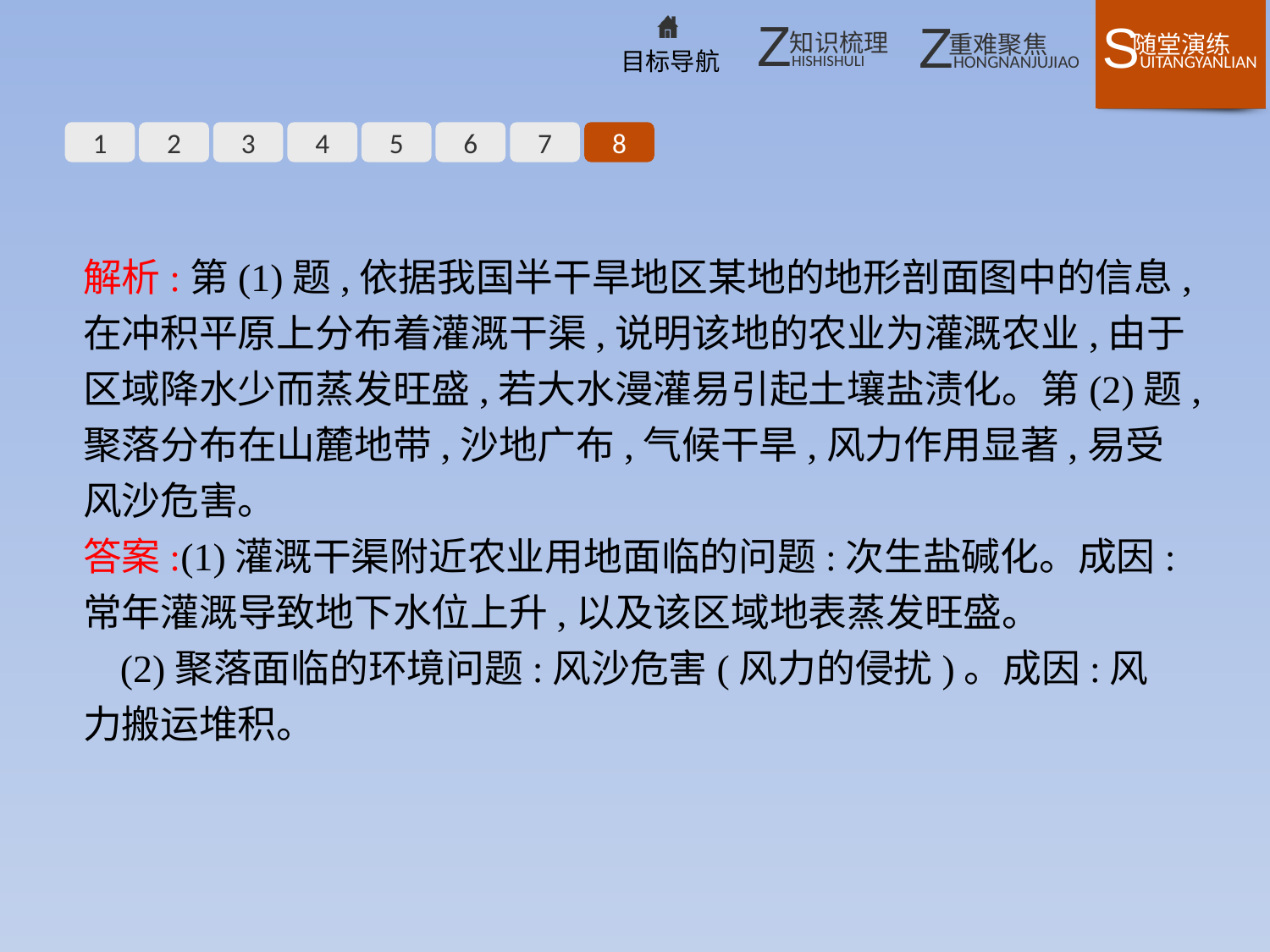

1
2
3
4
5
6
7
8
解析:第(1)题,依据我国半干旱地区某地的地形剖面图中的信息,在冲积平原上分布着灌溉干渠,说明该地的农业为灌溉农业,由于区域降水少而蒸发旺盛,若大水漫灌易引起土壤盐渍化。第(2)题,聚落分布在山麓地带,沙地广布,气候干旱,风力作用显著,易受风沙危害。
答案:(1)灌溉干渠附近农业用地面临的问题:次生盐碱化。成因:常年灌溉导致地下水位上升,以及该区域地表蒸发旺盛。
(2)聚落面临的环境问题:风沙危害(风力的侵扰)。成因:风力搬运堆积。